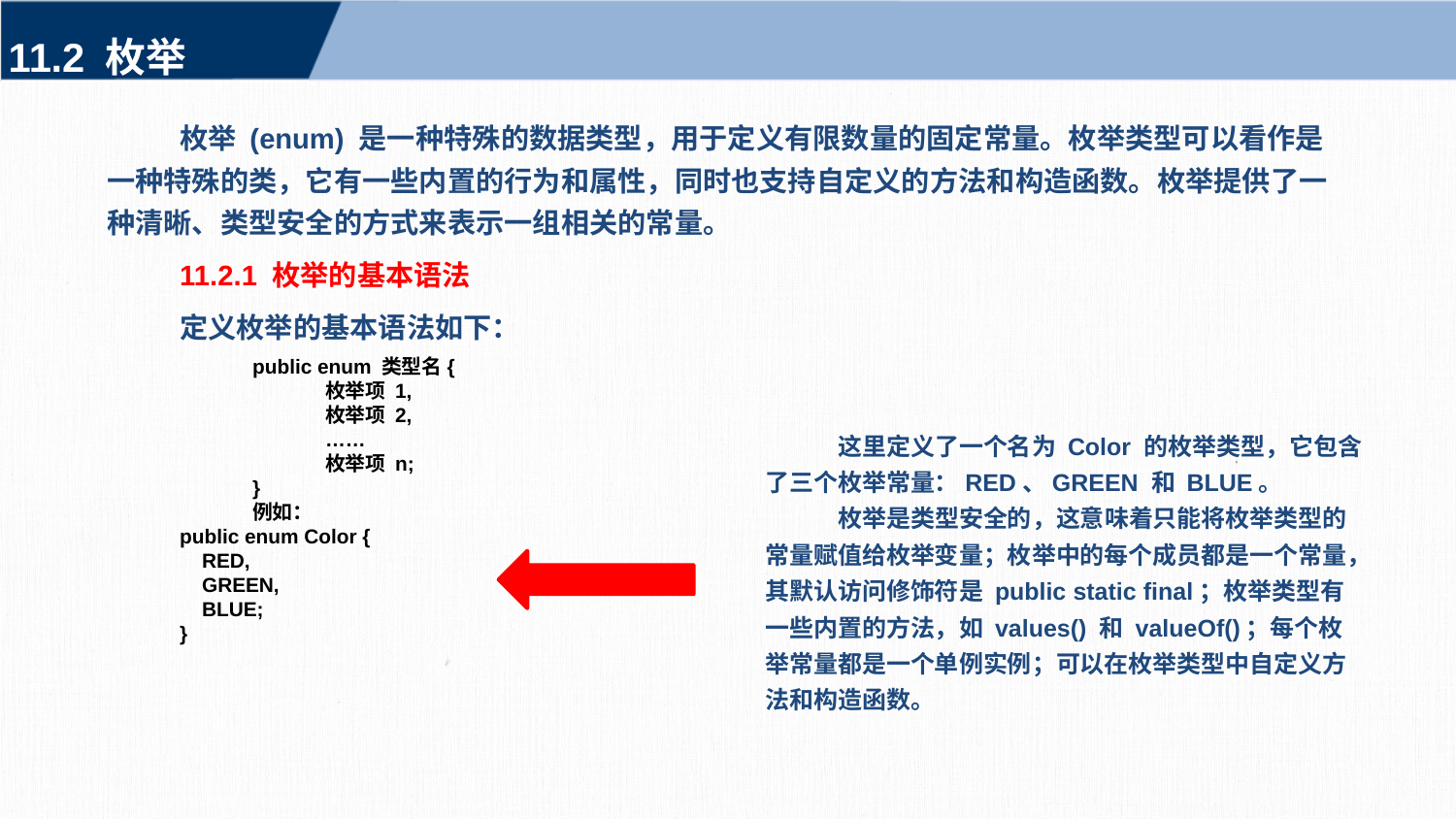

11.2 枚举

枚举 (enum) 是一种特殊的数据类型，用于定义有限数量的固定常量。枚举类型可以看作是一种特殊的类，它有一些内置的行为和属性，同时也支持自定义的方法和构造函数。枚举提供了一种清晰、类型安全的方式来表示一组相关的常量。
11.2.1 枚举的基本语法
定义枚举的基本语法如下：
public enum 类型名{
枚举项 1,
枚举项 2,
……
枚举项 n;
}
例如：
public enum Color {
    RED,
    GREEN,
    BLUE;
}

这里定义了一个名为 Color 的枚举类型，它包含了三个枚举常量：RED、GREEN 和 BLUE。
枚举是类型安全的，这意味着只能将枚举类型的常量赋值给枚举变量；枚举中的每个成员都是一个常量，其默认访问修饰符是 public static final；枚举类型有一些内置的方法，如 values() 和 valueOf()；每个枚举常量都是一个单例实例；可以在枚举类型中自定义方法和构造函数。